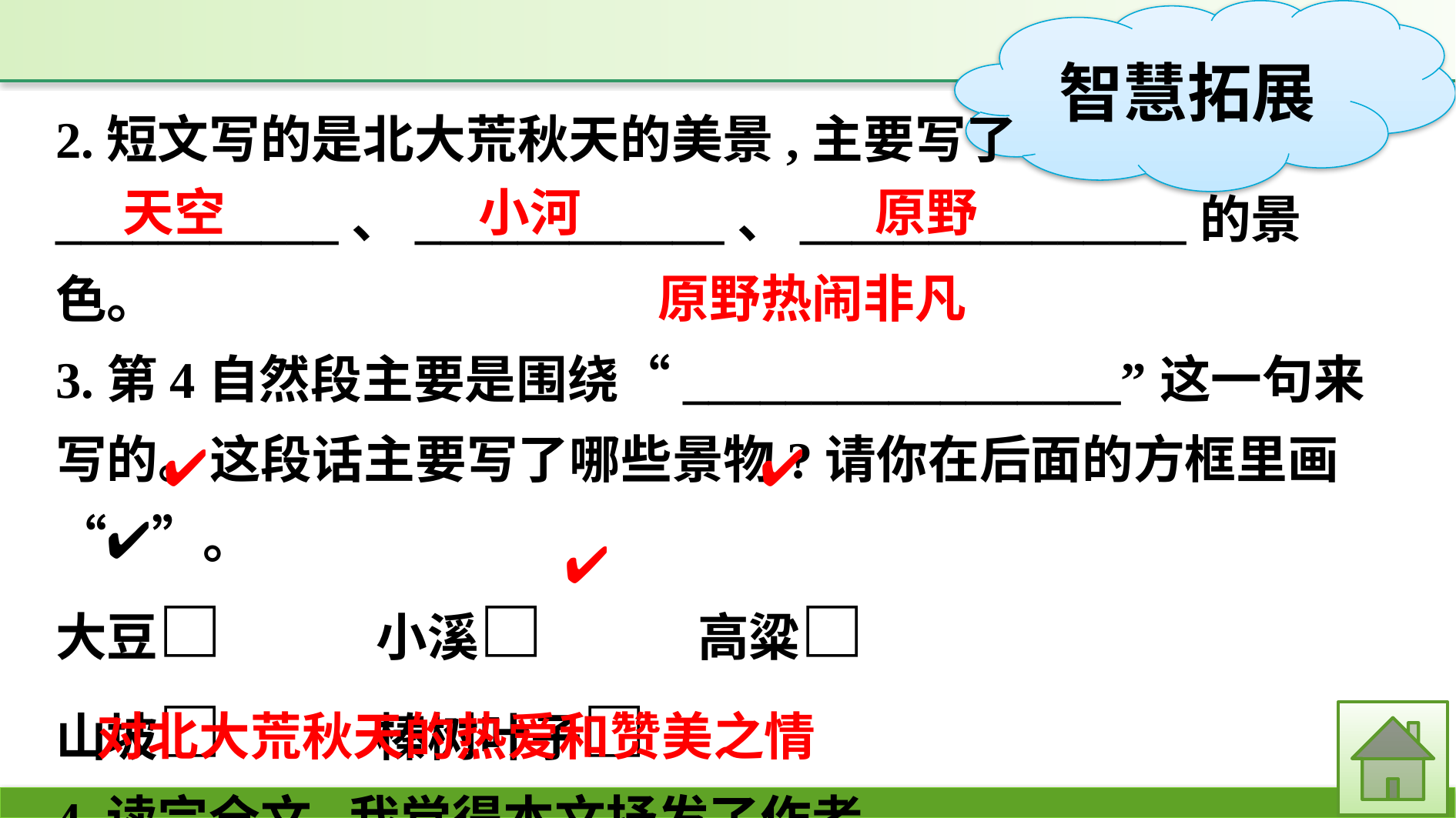

2.短文写的是北大荒秋天的美景,主要写了
___________、____________、_______________的景色。
3.第4自然段主要是围绕“_________________”这一句来写的。这段话主要写了哪些景物?请你在后面的方框里画“✔”。
大豆□　　　小溪□　　　高粱□
山坡□　　　榛树叶子□
4.读完全文,我觉得本文抒发了作者
___________________________________。
小河
原野
天空
原野热闹非凡
✔
✔
✔
对北大荒秋天的热爱和赞美之情